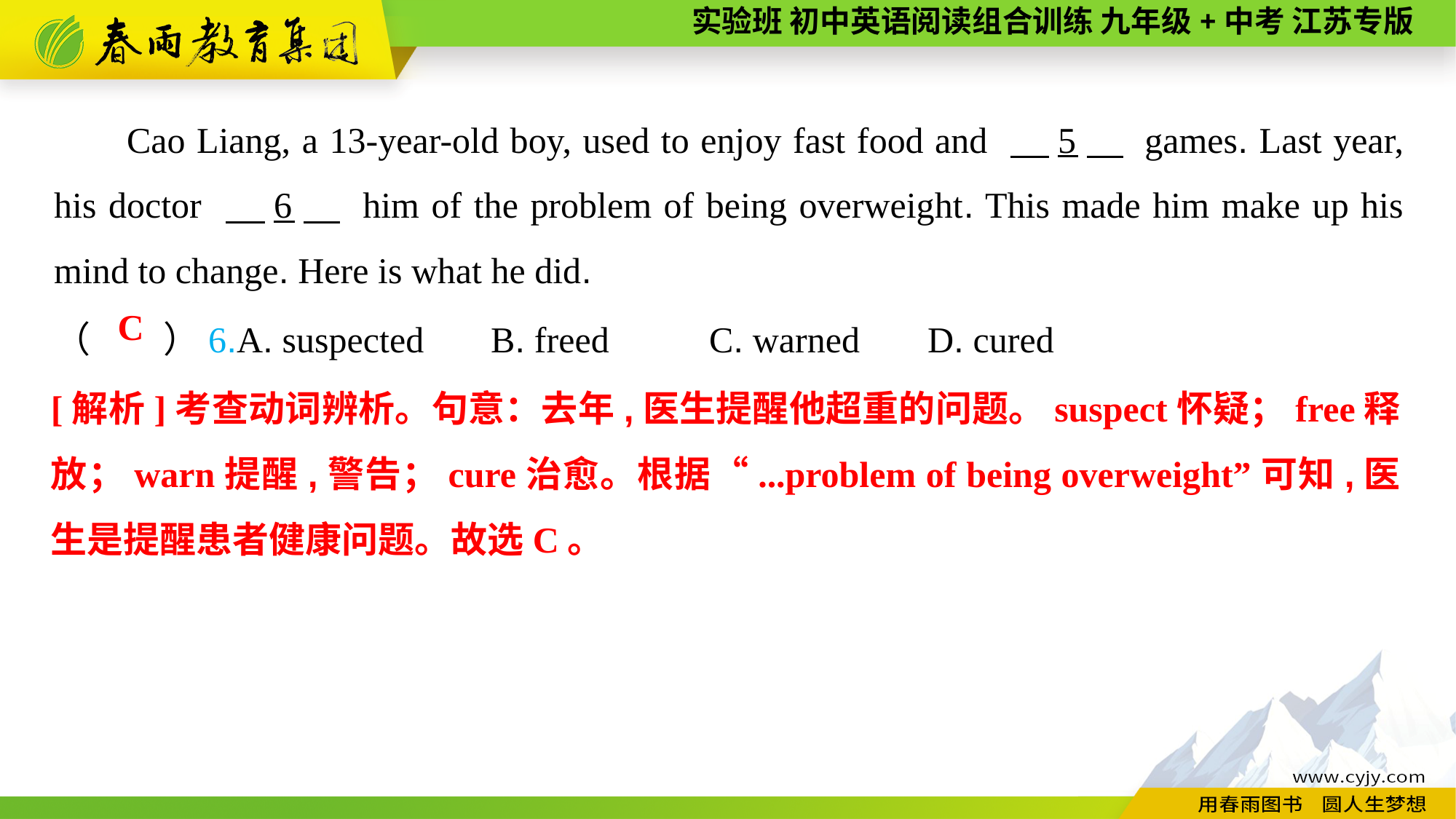

Cao Liang, a 13-year-old boy, used to enjoy fast food and 　5　 games. Last year, his doctor 　6　 him of the problem of being overweight. This made him make up his mind to change. Here is what he did.
（　　）6.A. suspected	B. freed	C. warned	D. cured
C
[解析]考查动词辨析。句意：去年,医生提醒他超重的问题。suspect怀疑；free释放；warn提醒,警告；cure治愈。根据“...problem of being overweight”可知,医生是提醒患者健康问题。故选C。